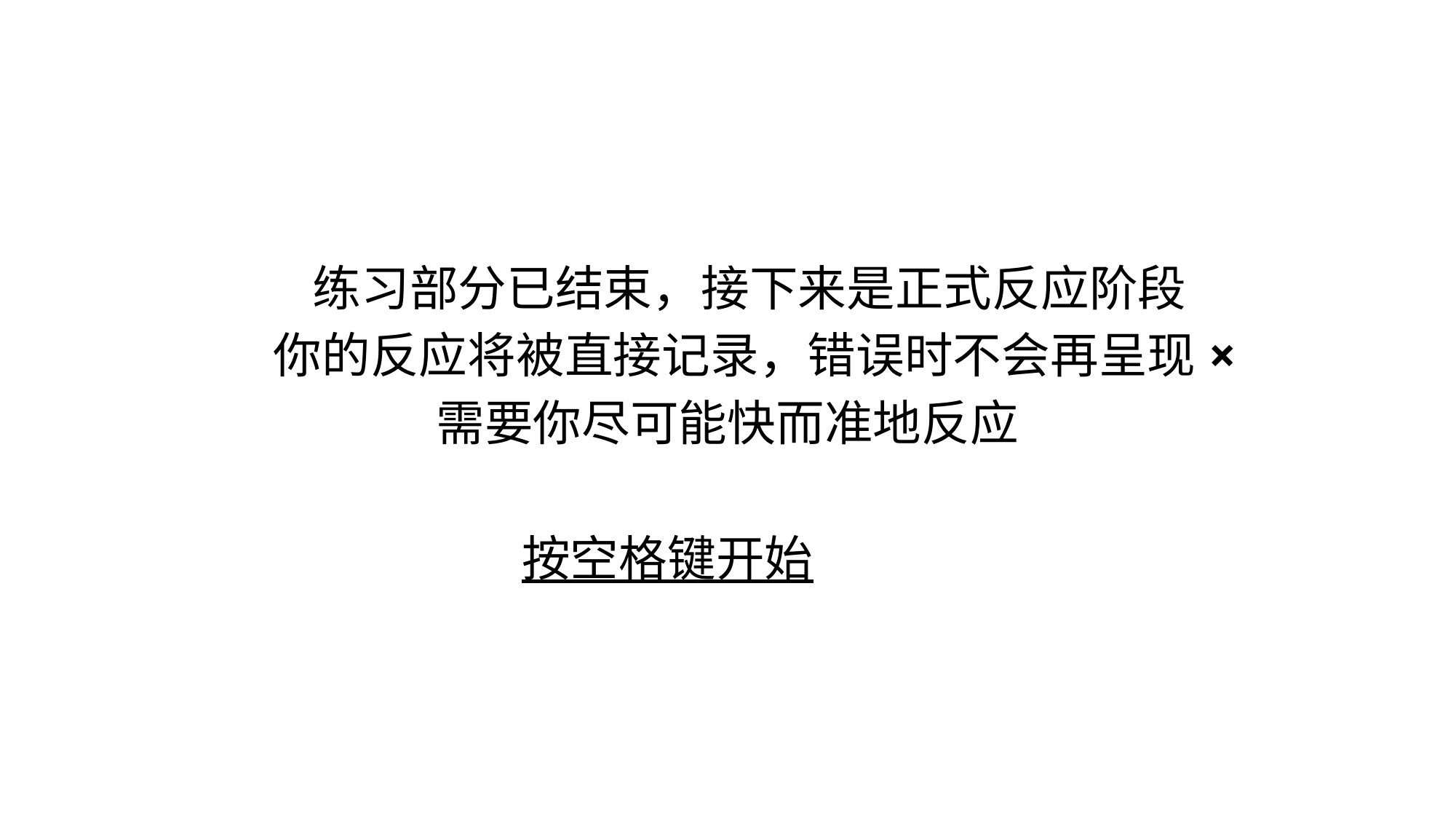

练习部分已结束，接下来是正式反应阶段
    你的反应将被直接记录，错误时不会再呈现×
需要你尽可能快而准地反应

按空格键开始